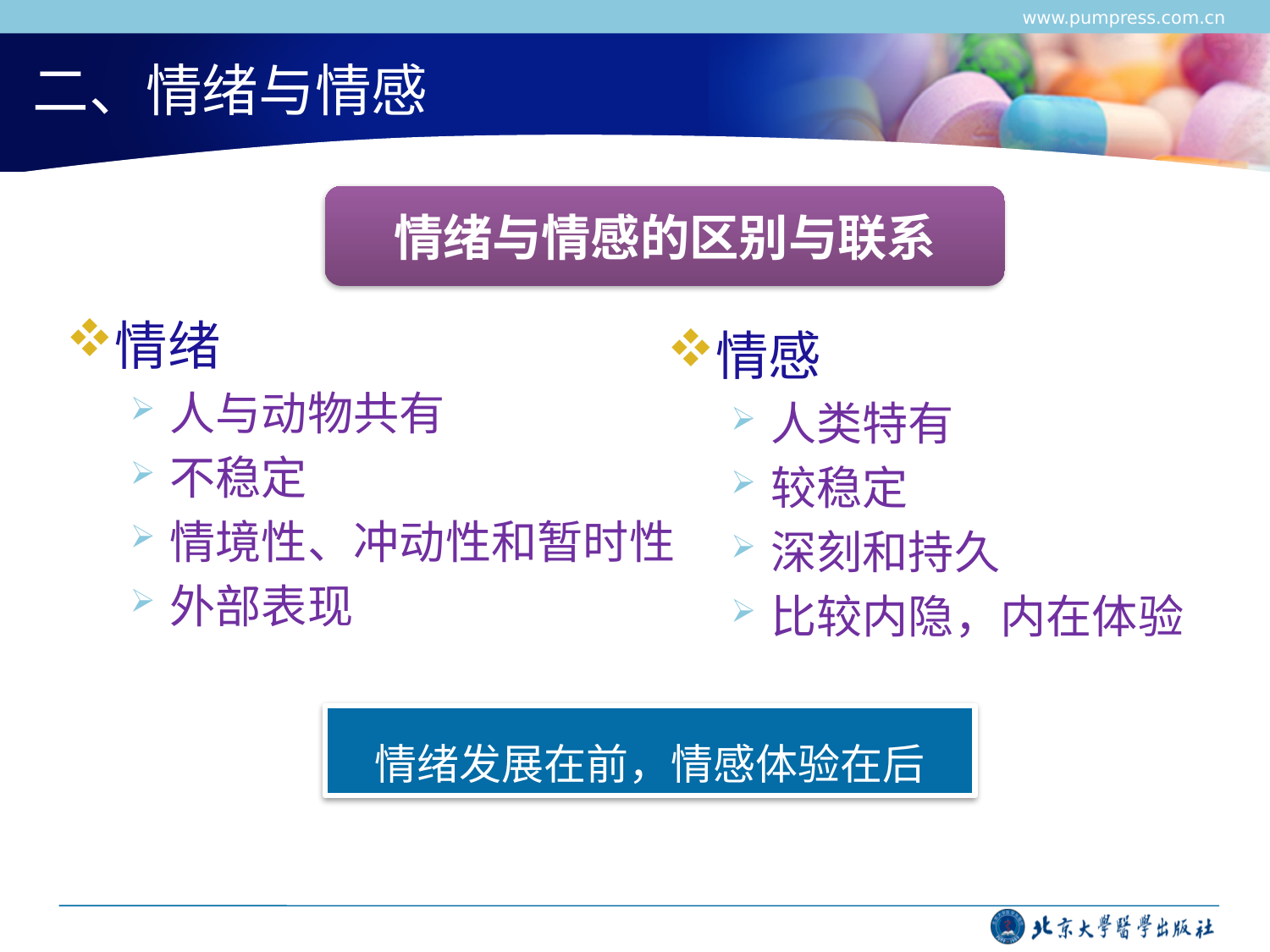

www.pumpress.com.cn
# 二、情绪与情感
情绪与情感的区别与联系
情绪
人与动物共有
不稳定
情境性、冲动性和暂时性
外部表现
情感
人类特有
较稳定
深刻和持久
比较内隐，内在体验
情绪发展在前，情感体验在后